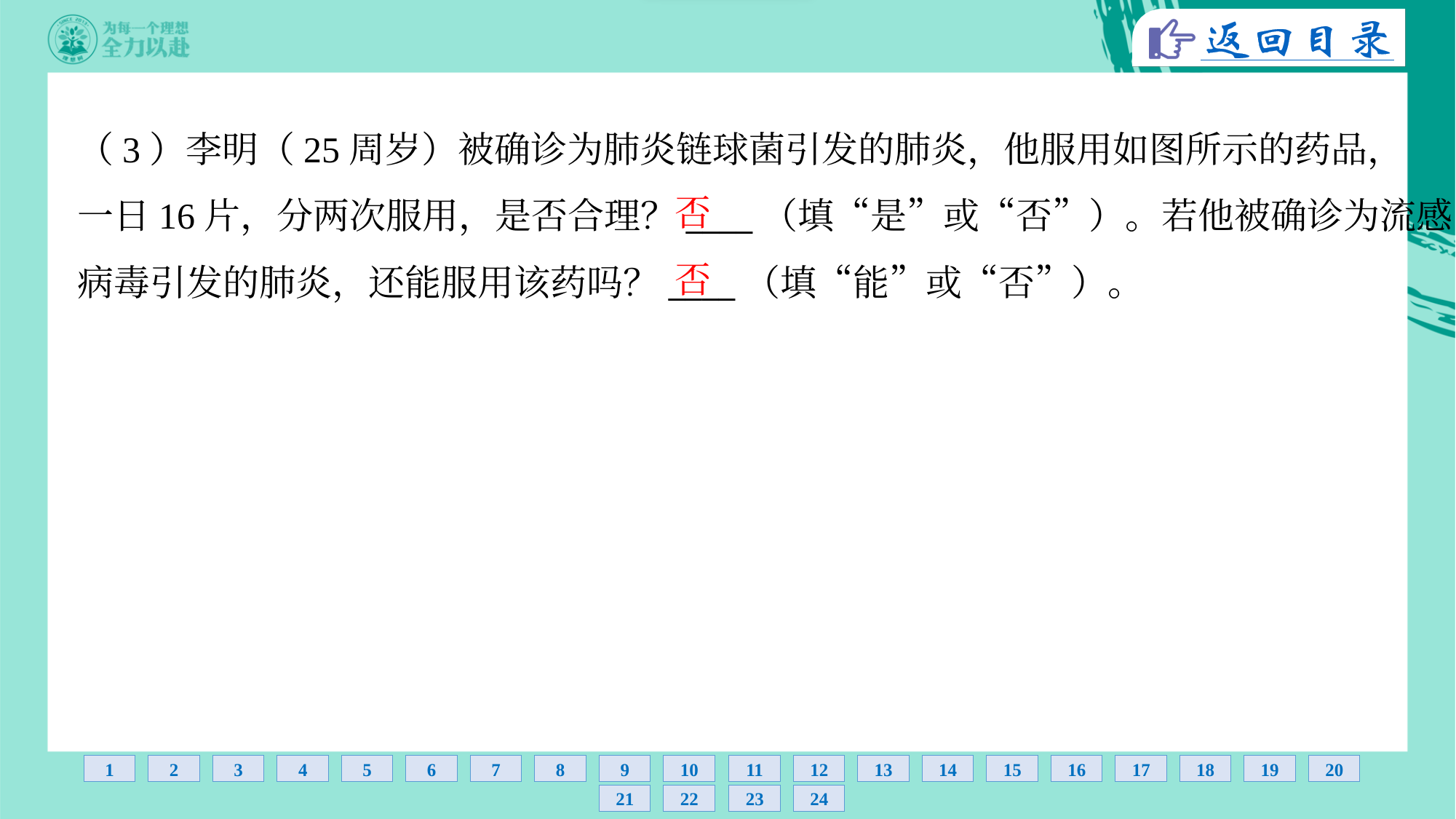

（3）李明（25周岁）被确诊为肺炎链球菌引发的肺炎，他服用如图所示的药品，
一日16片，分两次服用，是否合理？____（填“是”或“否”）。若他被确诊为流感
病毒引发的肺炎，还能服用该药吗？____（填“能”或“否”）。
否
否